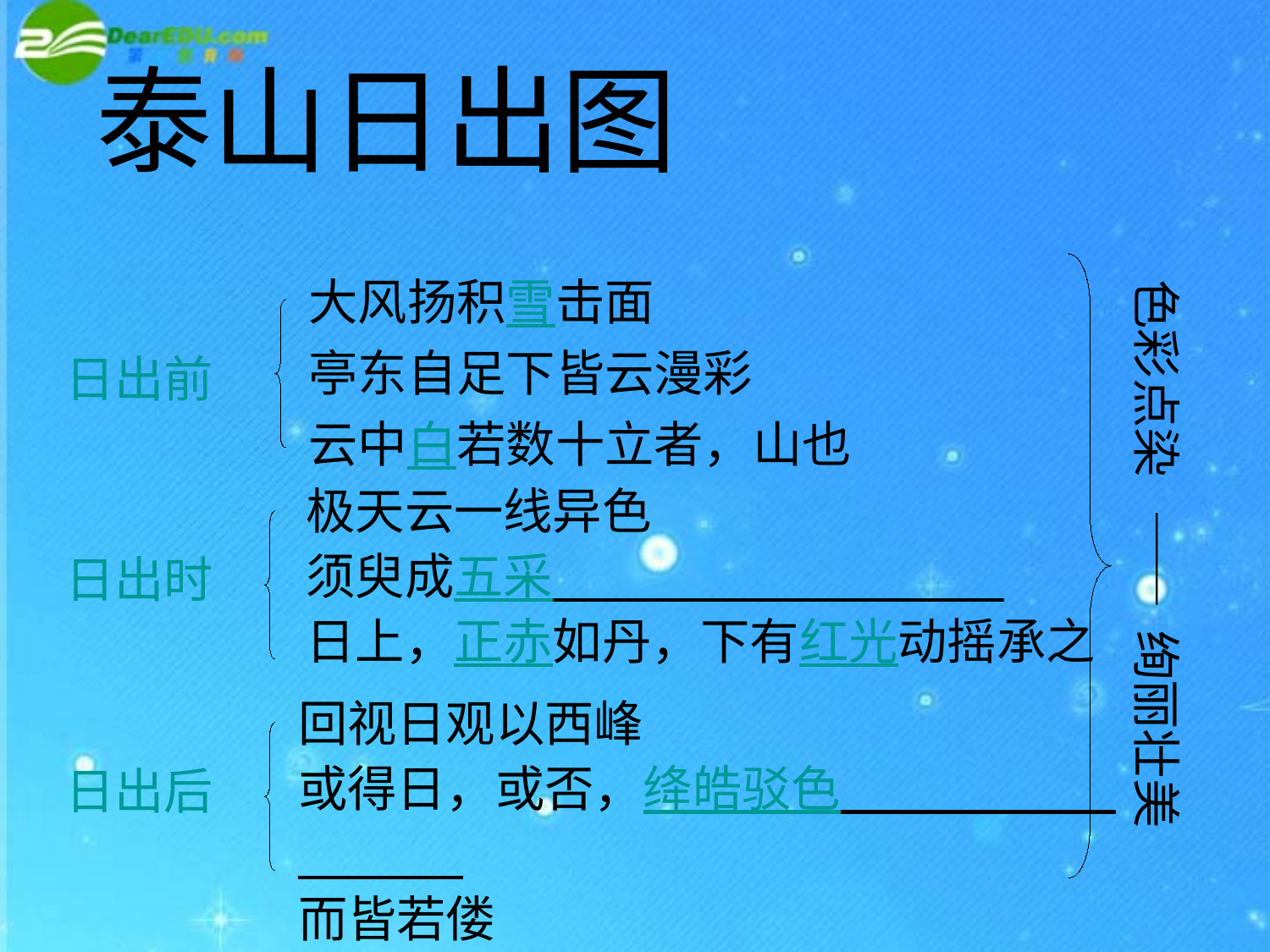

# 泰山日出图
大风扬积雪击面
亭东自足下皆云漫彩
云中白若数十立者，山也

色彩点染   ——  绚丽壮美

日出前
极天云一线异色
须臾成五采
日上，正赤如丹，下有红光动摇承之

日出时
回视日观以西峰
或得日，或否，绛皓驳色
而皆若偻

日出后
